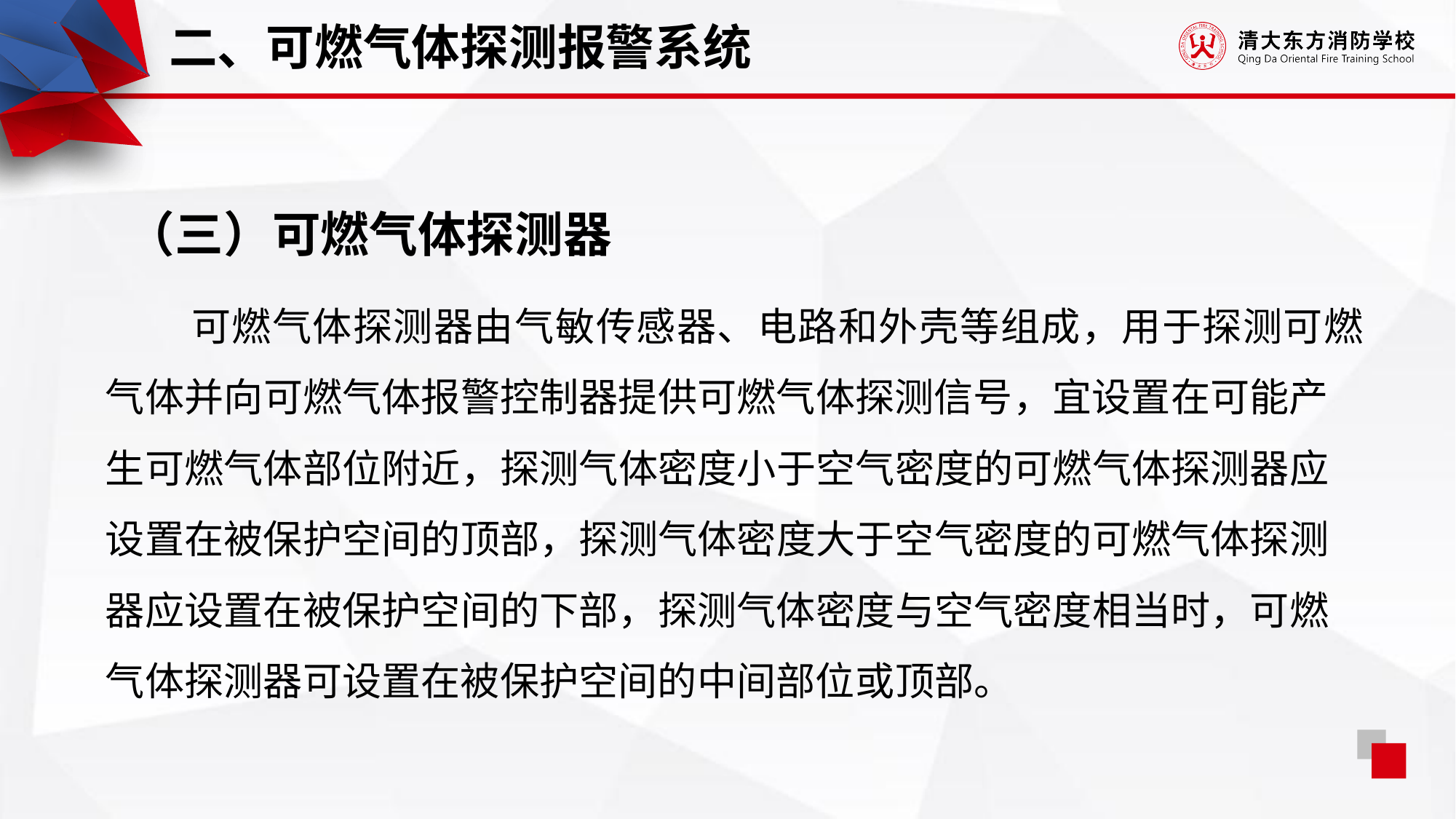

二、可燃气体探测报警系统

（三）可燃气体探测器
可燃气体探测器由气敏传感器、电路和外壳等组成，用于探测可燃气体并向可燃气体报警控制器提供可燃气体探测信号，宜设置在可能产生可燃气体部位附近，探测气体密度小于空气密度的可燃气体探测器应设置在被保护空间的顶部，探测气体密度大于空气密度的可燃气体探测器应设置在被保护空间的下部，探测气体密度与空气密度相当时，可燃气体探测器可设置在被保护空间的中间部位或顶部。